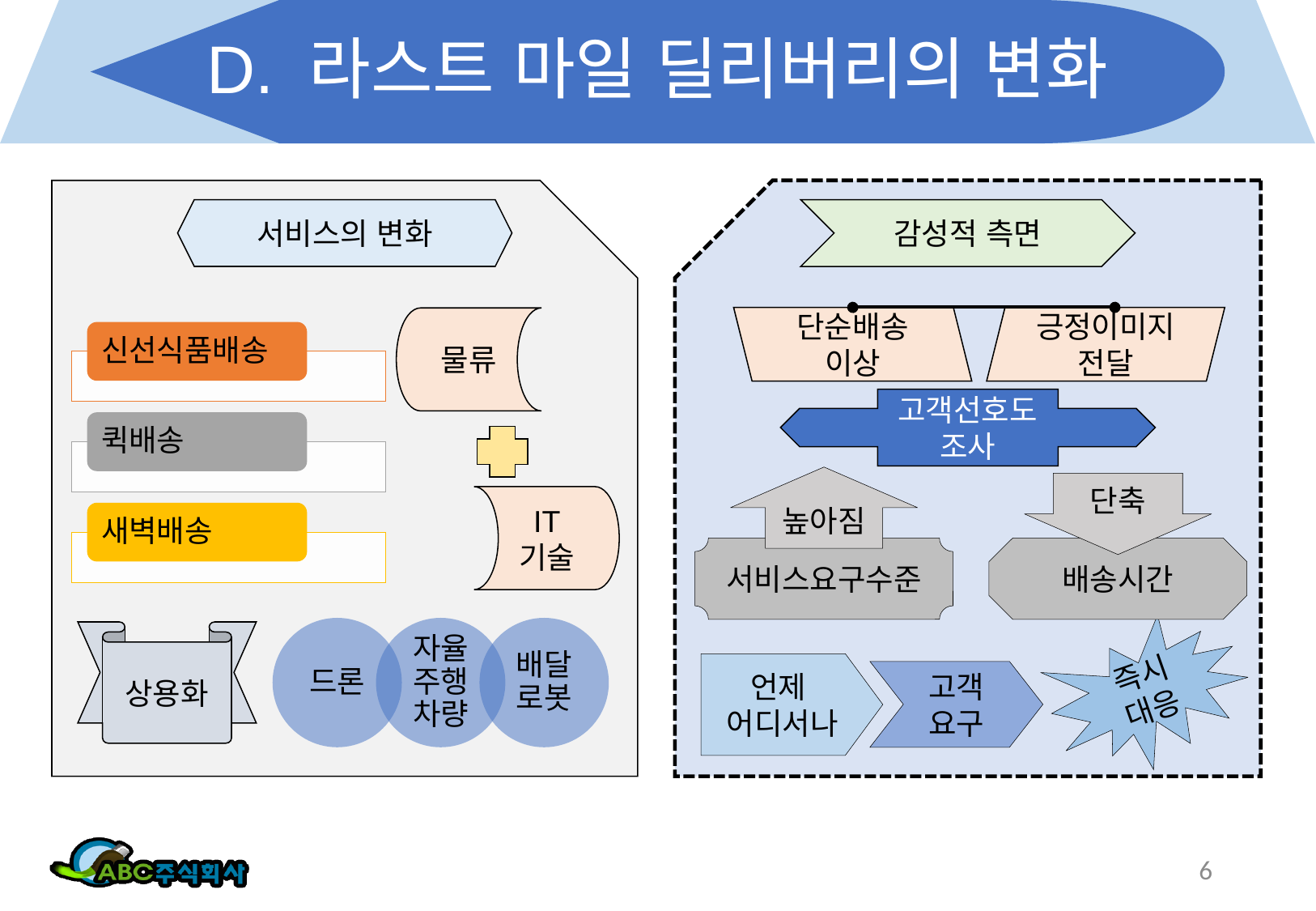

# D. 라스트 마일 딜리버리의 변화

서비스의 변화
감성적 측면
단순배송 이상
긍정이미지
전달
물류
신선식품배송
퀵배송
새벽배송
고객선호도 조사

높아짐
단축
IT 기술
서비스요구수준
배송시간
드론
자율주행차량
배달로봇
상용화
즉시
대응
언제
어디서나
고객
요구
6